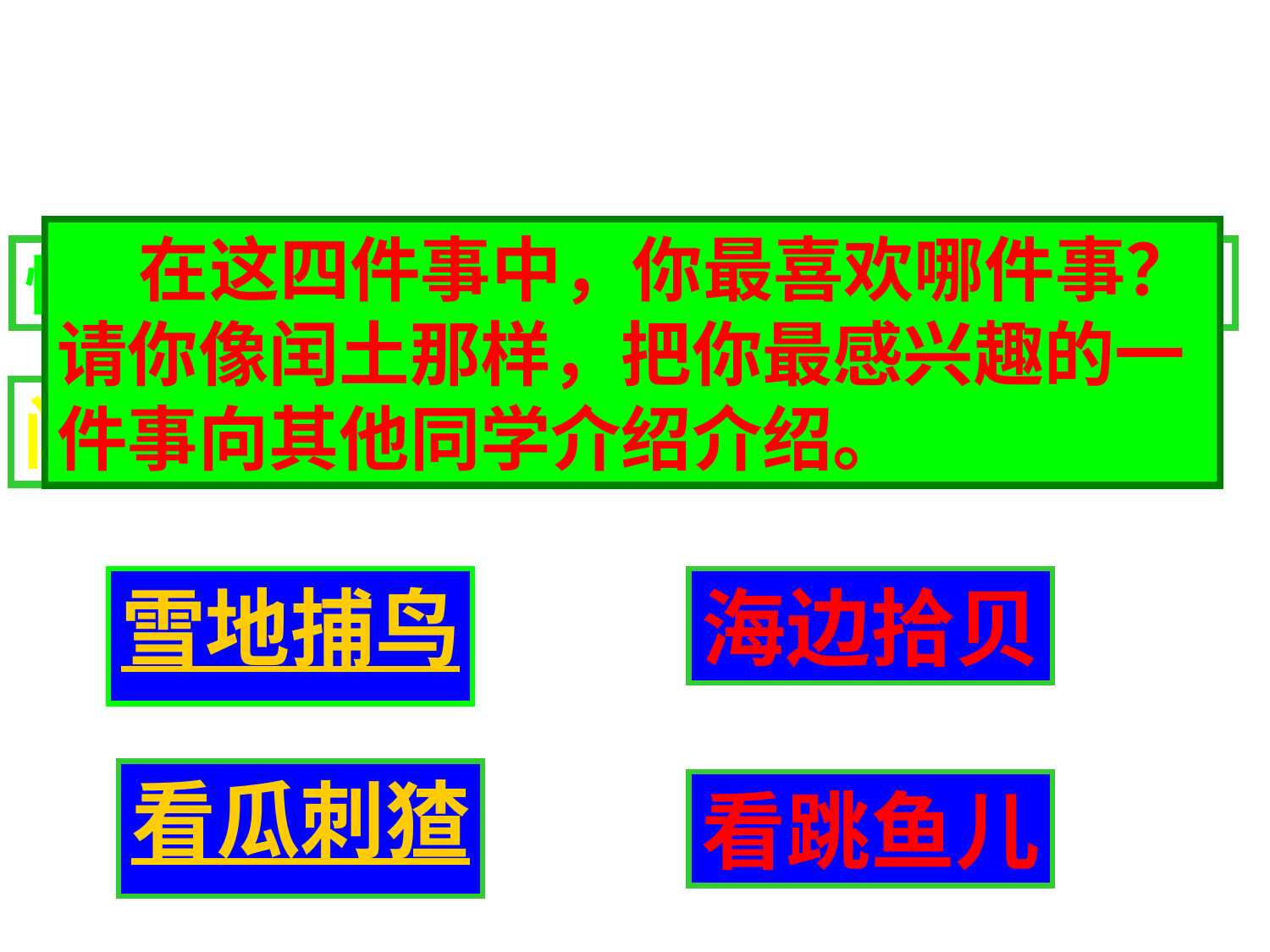

在这四件事中，你最喜欢哪件事？请你像闰土那样，把你最感兴趣的一件事向其他同学介绍介绍。
快速阅读课文6－16自然段，思考填空：
闰土向“我”讲了哪几件事？
雪地捕鸟
海边拾贝
看瓜刺猹
看跳鱼儿